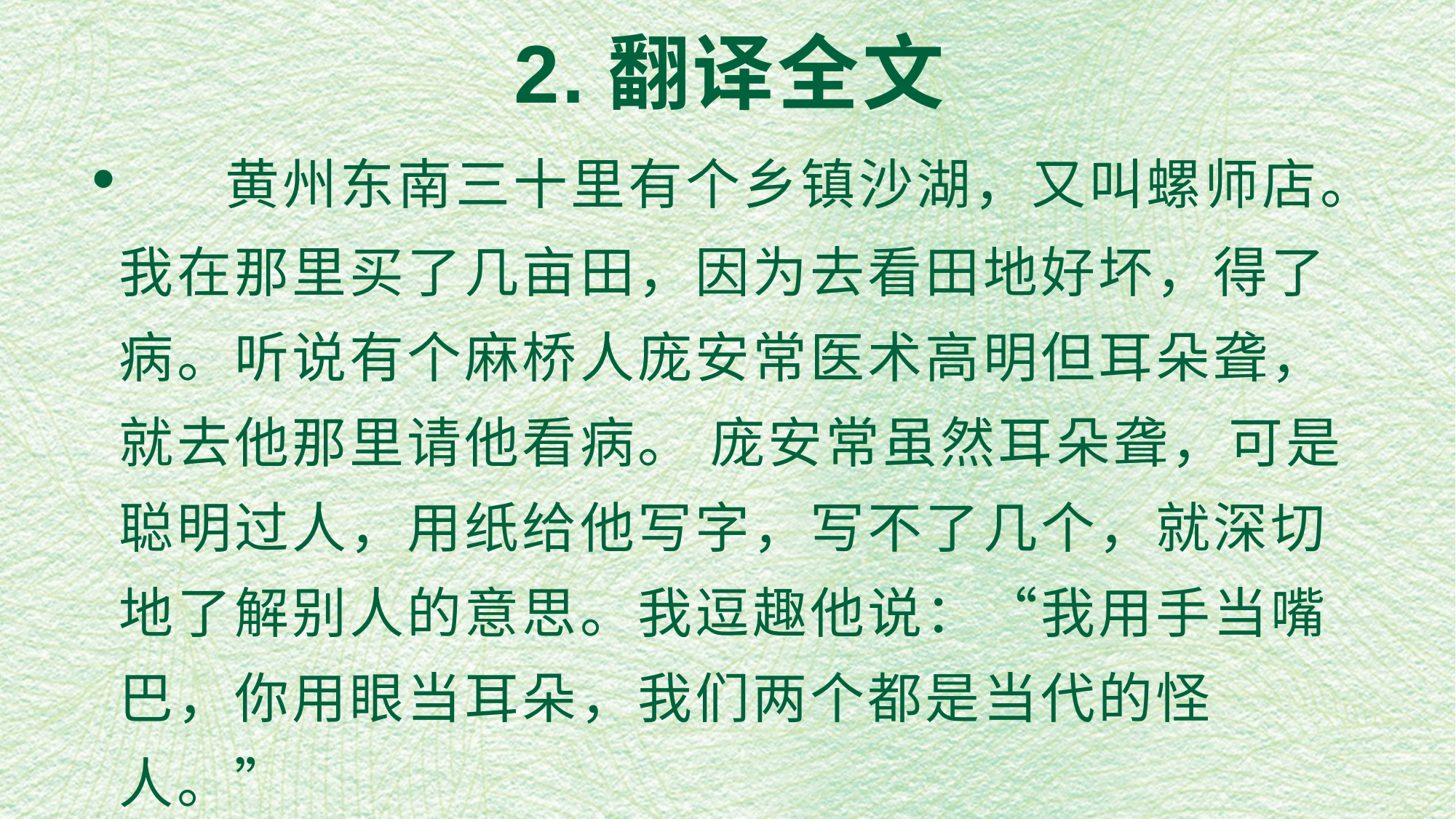

# 2.翻译全文
     黄州东南三十里有个乡镇沙湖，又叫螺师店。我在那里买了几亩田，因为去看田地好坏，得了病。听说有个麻桥人庞安常医术高明但耳朵聋，就去他那里请他看病。 庞安常虽然耳朵聋，可是聪明过人，用纸给他写字，写不了几个，就深切地了解别人的意思。我逗趣他说：“我用手当嘴巴，你用眼当耳朵，我们两个都是当代的怪人。”